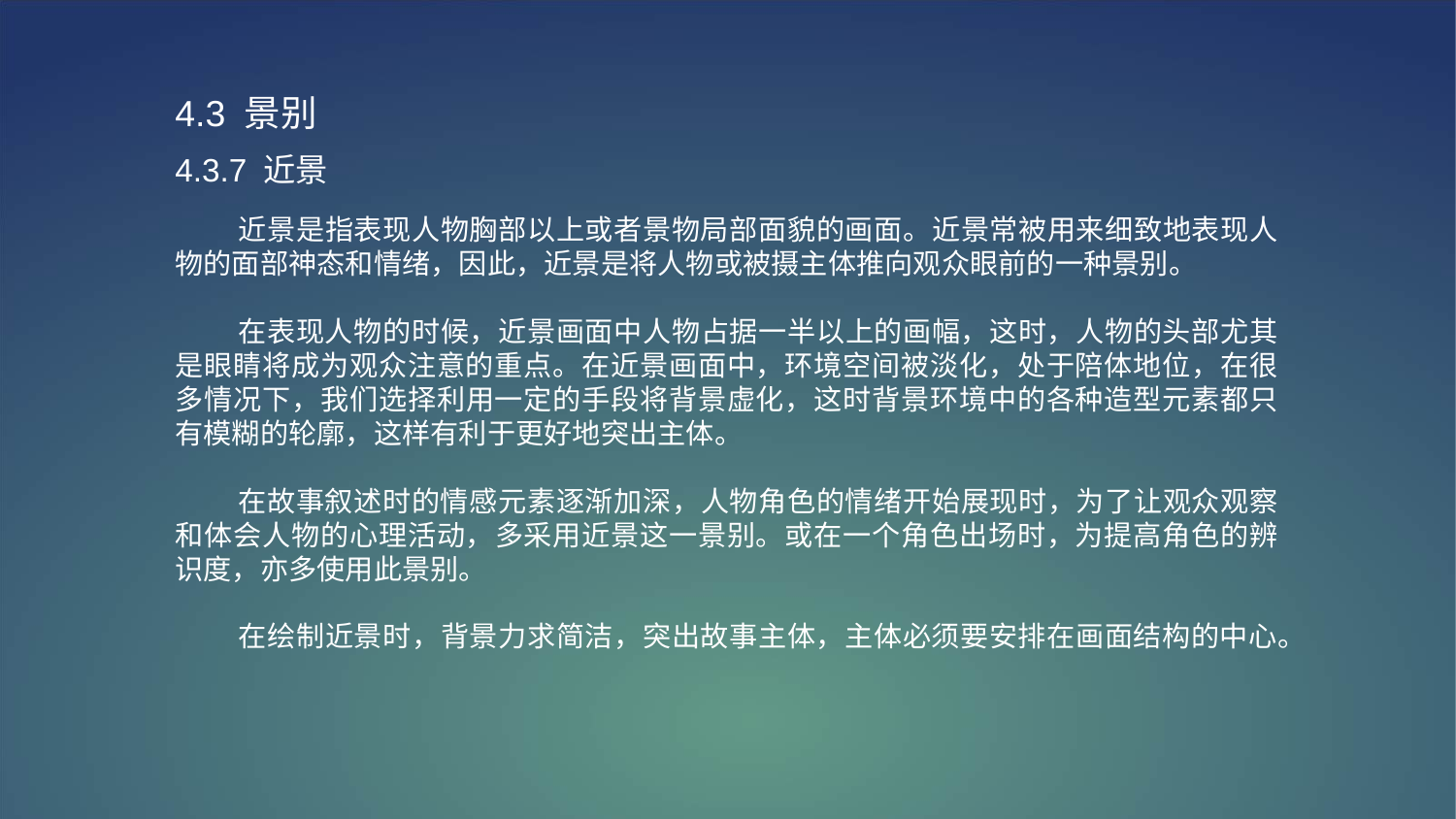

4.3 景别
4.3.7 近景
  近景是指表现人物胸部以上或者景物局部面貌的画面。近景常被用来细致地表现人物的面部神态和情绪，因此，近景是将人物或被摄主体推向观众眼前的一种景别。

  在表现人物的时候，近景画面中人物占据一半以上的画幅，这时，人物的头部尤其是眼睛将成为观众注意的重点。在近景画面中，环境空间被淡化，处于陪体地位，在很多情况下，我们选择利用一定的手段将背景虚化，这时背景环境中的各种造型元素都只有模糊的轮廓，这样有利于更好地突出主体。

  在故事叙述时的情感元素逐渐加深，人物角色的情绪开始展现时，为了让观众观察和体会人物的心理活动，多采用近景这一景别。或在一个角色出场时，为提高角色的辨识度，亦多使用此景别。

  在绘制近景时，背景力求简洁，突出故事主体，主体必须要安排在画面结构的中心。